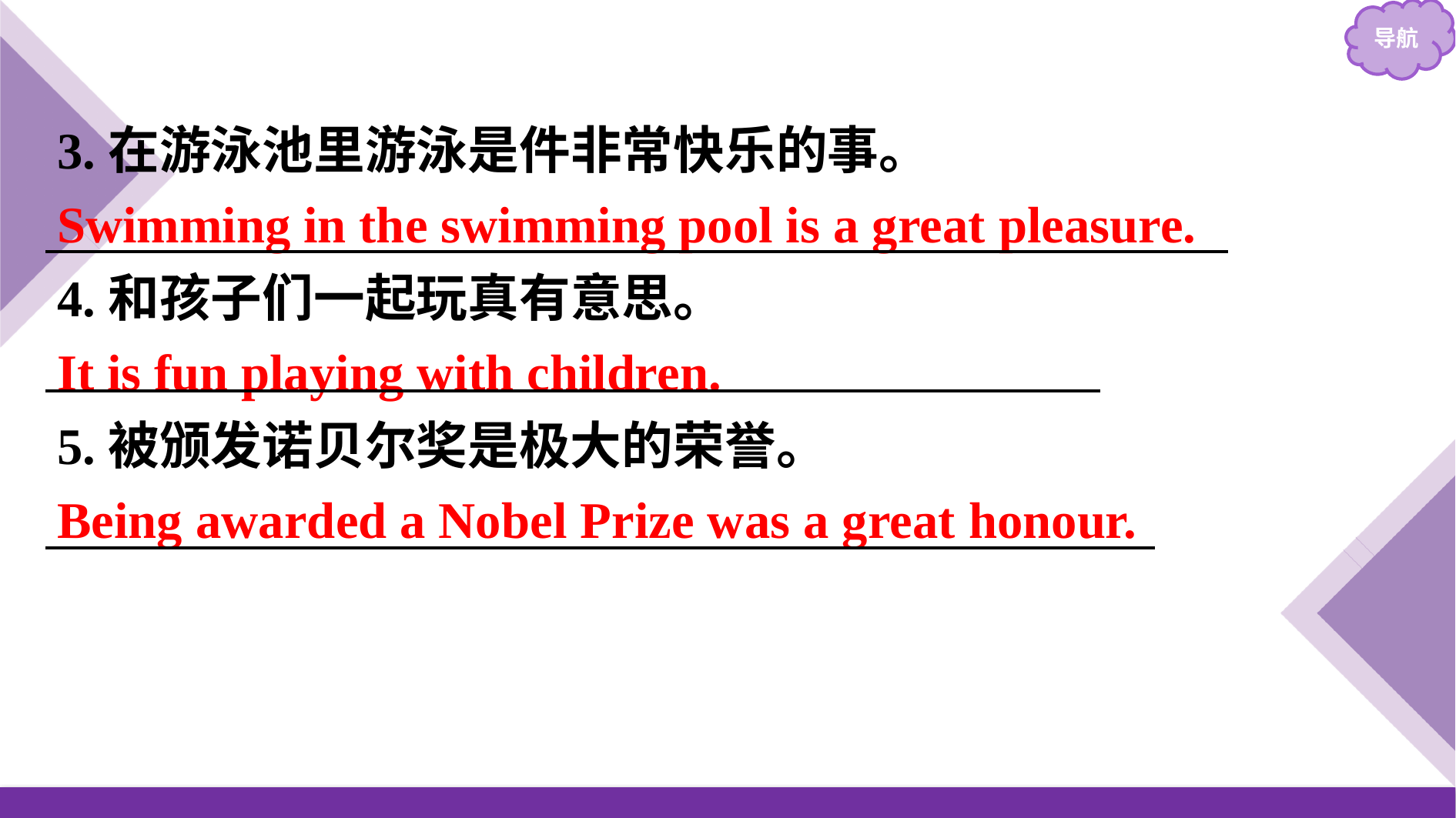

3.在游泳池里游泳是件非常快乐的事。
Swimming in the swimming pool is a great pleasure.
4.和孩子们一起玩真有意思。
It is fun playing with children.
5.被颁发诺贝尔奖是极大的荣誉。
Being awarded a Nobel Prize was a great honour.